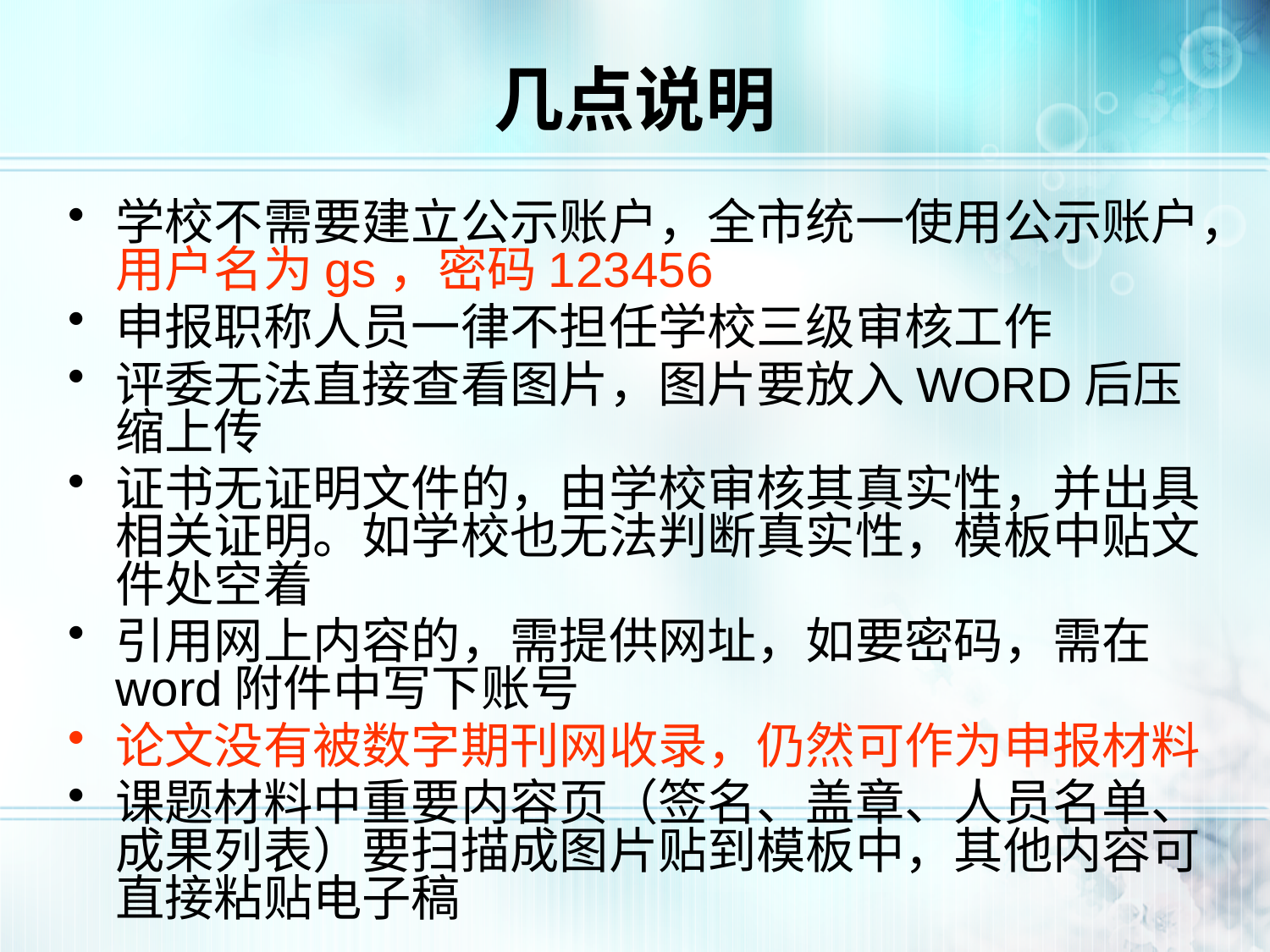

# 几点说明
学校不需要建立公示账户，全市统一使用公示账户，用户名为gs，密码123456
申报职称人员一律不担任学校三级审核工作
评委无法直接查看图片，图片要放入WORD后压缩上传
证书无证明文件的，由学校审核其真实性，并出具相关证明。如学校也无法判断真实性，模板中贴文件处空着
引用网上内容的，需提供网址，如要密码，需在word附件中写下账号
论文没有被数字期刊网收录，仍然可作为申报材料
课题材料中重要内容页（签名、盖章、人员名单、成果列表）要扫描成图片贴到模板中，其他内容可直接粘贴电子稿